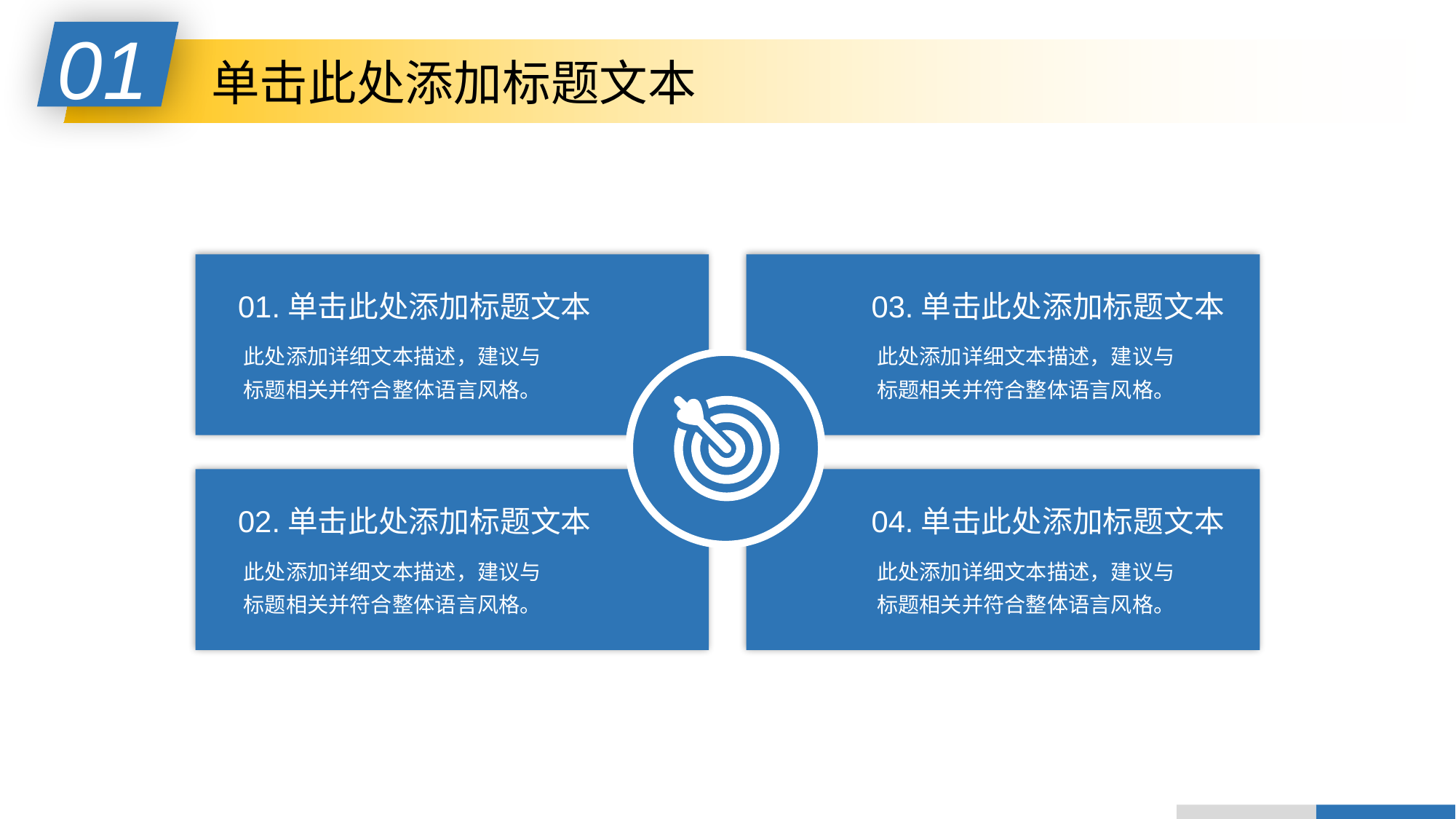

01
单击此处添加标题文本

01.单击此处添加标题文本
03.单击此处添加标题文本
此处添加详细文本描述，建议与标题相关并符合整体语言风格。
此处添加详细文本描述，建议与标题相关并符合整体语言风格。

02.单击此处添加标题文本
04.单击此处添加标题文本
此处添加详细文本描述，建议与标题相关并符合整体语言风格。
此处添加详细文本描述，建议与标题相关并符合整体语言风格。